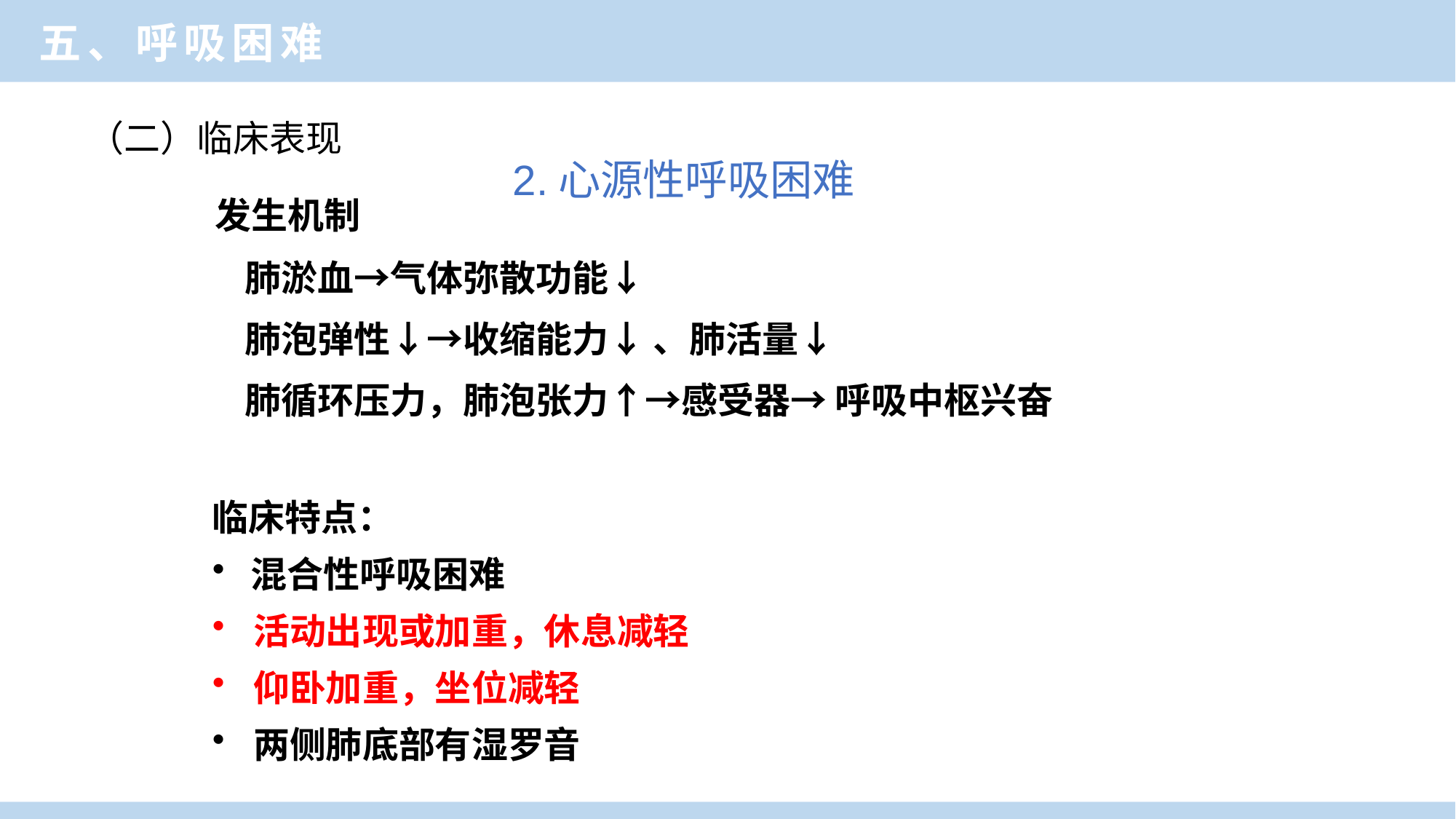

临床医学概论
五、呼吸困难

 发生机制
     肺淤血→气体弥散功能↓
     肺泡弹性↓→收缩能力↓ 、肺活量↓
     肺循环压力，肺泡张力↑→感受器→ 呼吸中枢兴奋
（二）临床表现
 2.心源性呼吸困难

临床特点：
  混合性呼吸困难
活动出现或加重，休息减轻
仰卧加重，坐位减轻
两侧肺底部有湿罗音